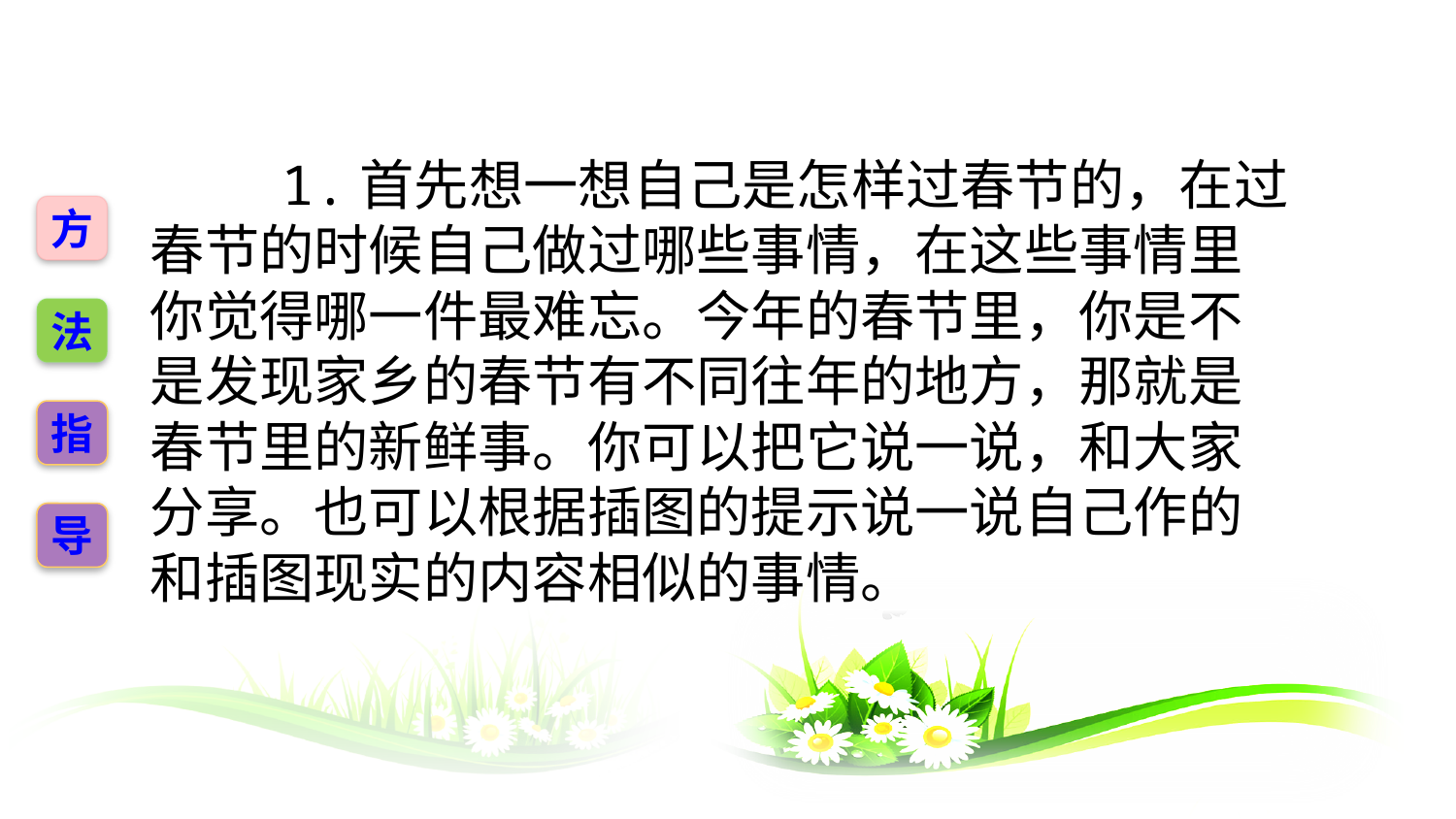

1.首先想一想自己是怎样过春节的，在过春节的时候自己做过哪些事情，在这些事情里你觉得哪一件最难忘。今年的春节里，你是不是发现家乡的春节有不同往年的地方，那就是春节里的新鲜事。你可以把它说一说，和大家分享。也可以根据插图的提示说一说自己作的和插图现实的内容相似的事情。
方
法
指
导